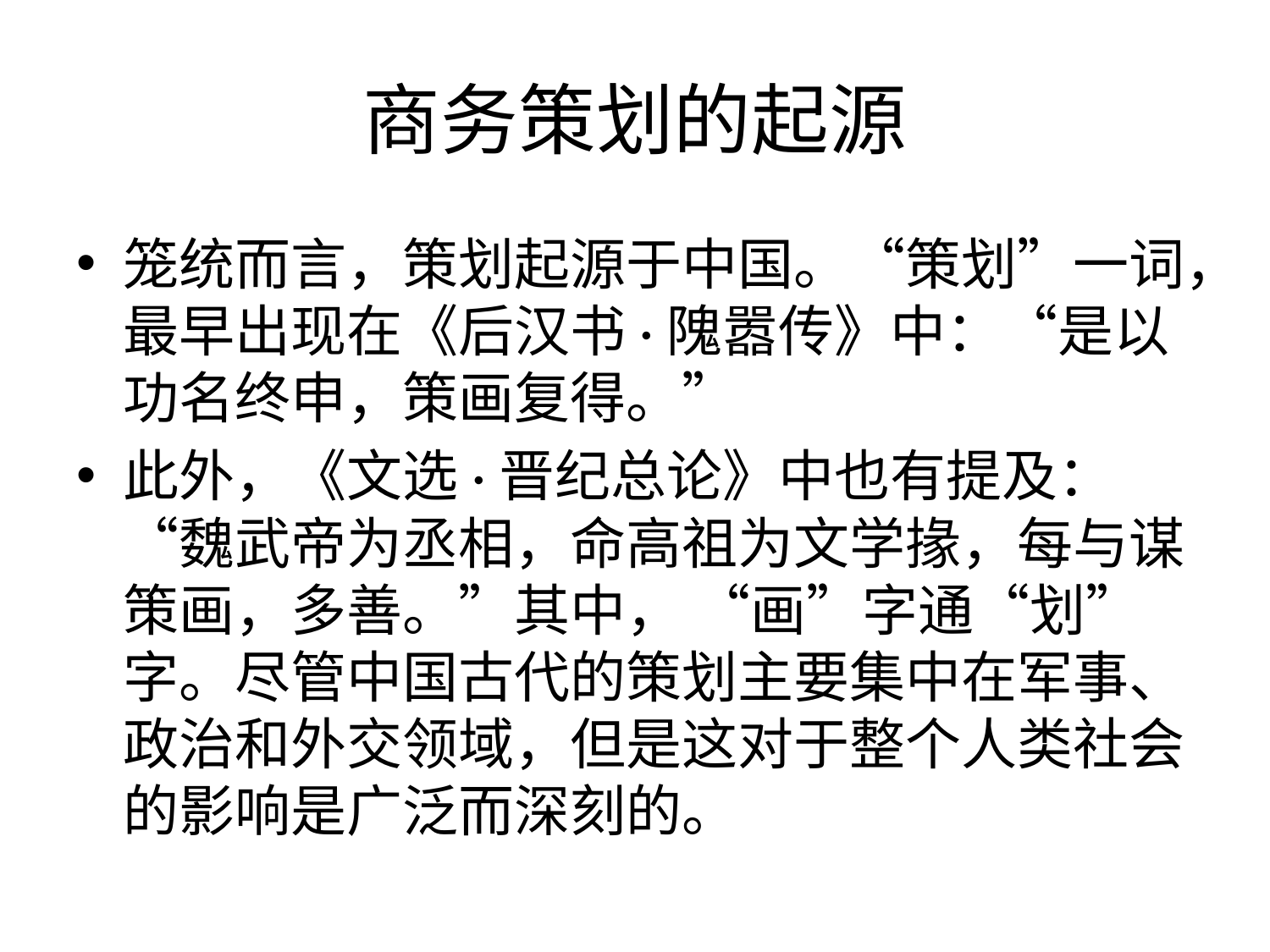

# 商务策划的起源
笼统而言，策划起源于中国。“策划”一词，最早出现在《后汉书·隗嚣传》中：“是以功名终申，策画复得。”
此外，《文选·晋纪总论》中也有提及：“魏武帝为丞相，命高祖为文学掾，每与谋策画，多善。”其中， “画”字通“划”字。尽管中国古代的策划主要集中在军事、政治和外交领域，但是这对于整个人类社会的影响是广泛而深刻的。